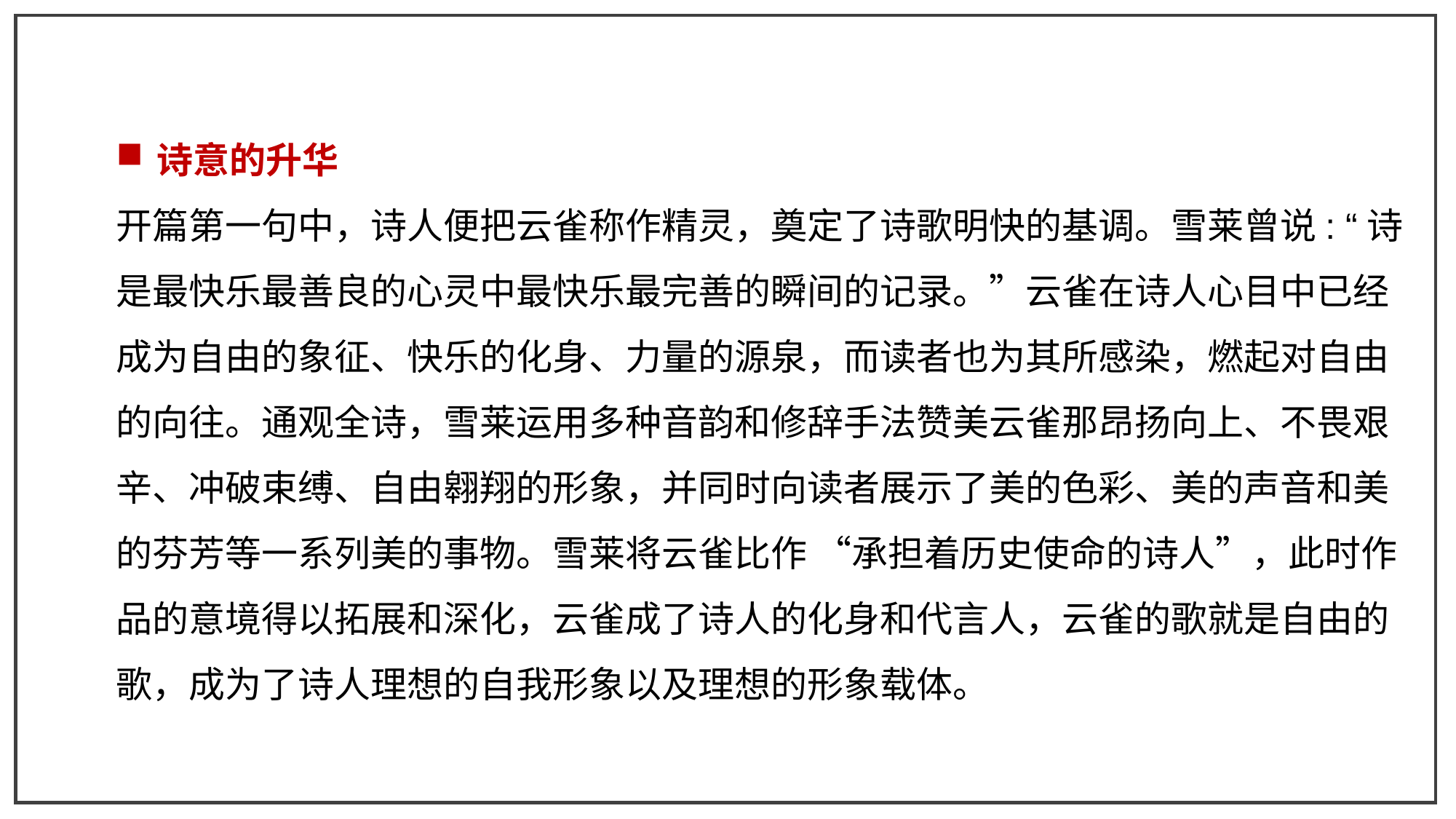

诗意的升华
开篇第一句中，诗人便把云雀称作精灵，奠定了诗歌明快的基调。雪莱曾说: “诗是最快乐最善良的心灵中最快乐最完善的瞬间的记录。”云雀在诗人心目中已经成为自由的象征、快乐的化身、力量的源泉，而读者也为其所感染，燃起对自由的向往。通观全诗，雪莱运用多种音韵和修辞手法赞美云雀那昂扬向上、不畏艰辛、冲破束缚、自由翱翔的形象，并同时向读者展示了美的色彩、美的声音和美的芬芳等一系列美的事物。雪莱将云雀比作 “承担着历史使命的诗人”，此时作品的意境得以拓展和深化，云雀成了诗人的化身和代言人，云雀的歌就是自由的歌，成为了诗人理想的自我形象以及理想的形象载体。